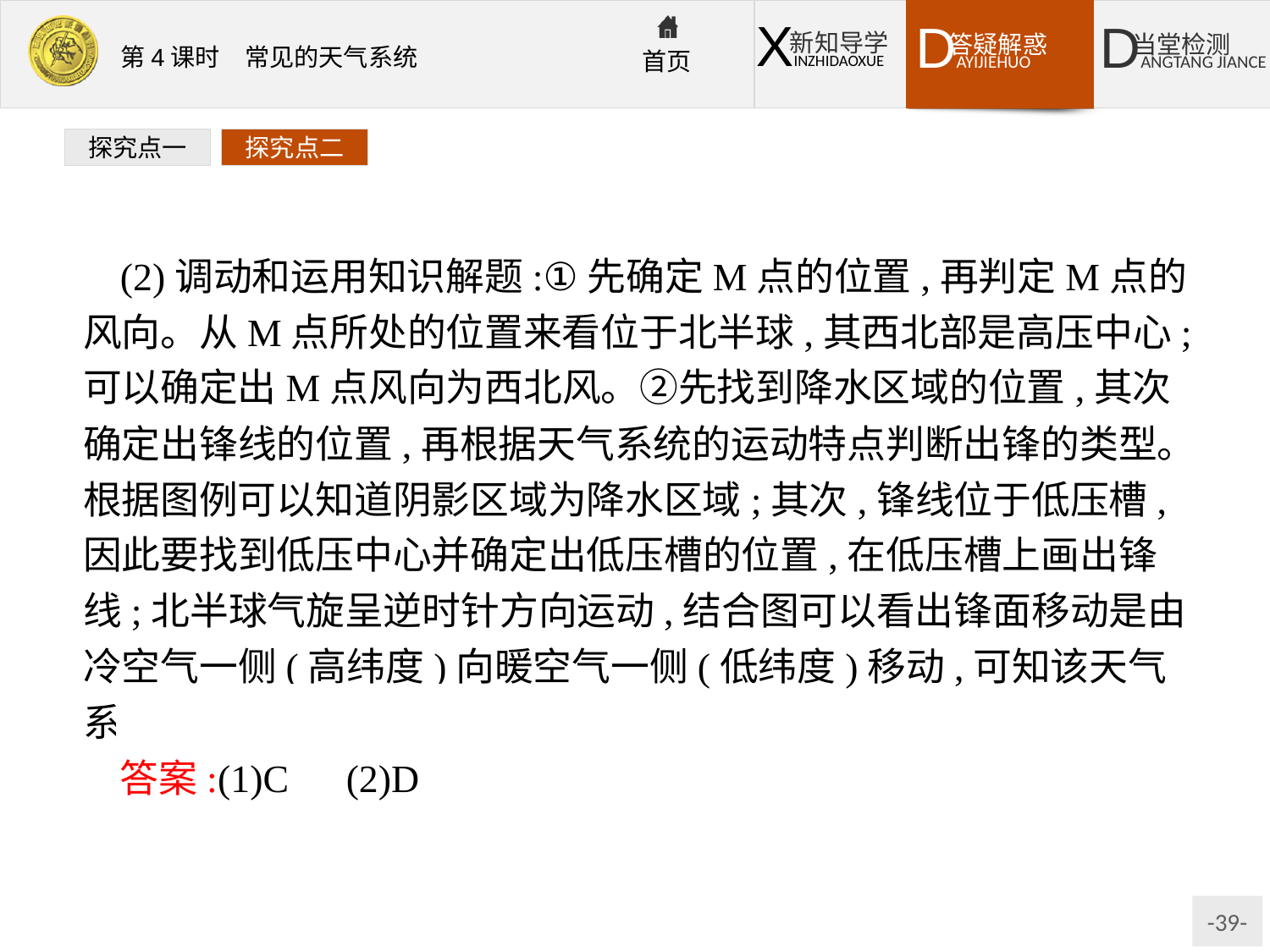

探究点一
探究点二
(2)调动和运用知识解题:①先确定M点的位置,再判定M点的风向。从M点所处的位置来看位于北半球,其西北部是高压中心;可以确定出M点风向为西北风。②先找到降水区域的位置,其次确定出锋线的位置,再根据天气系统的运动特点判断出锋的类型。根据图例可以知道阴影区域为降水区域;其次,锋线位于低压槽,因此要找到低压中心并确定出低压槽的位置,在低压槽上画出锋线;北半球气旋呈逆时针方向运动,结合图可以看出锋面移动是由冷空气一侧(高纬度)向暖空气一侧(低纬度)移动,可知该天气系统是冷锋。
答案:(1)C　(2)D